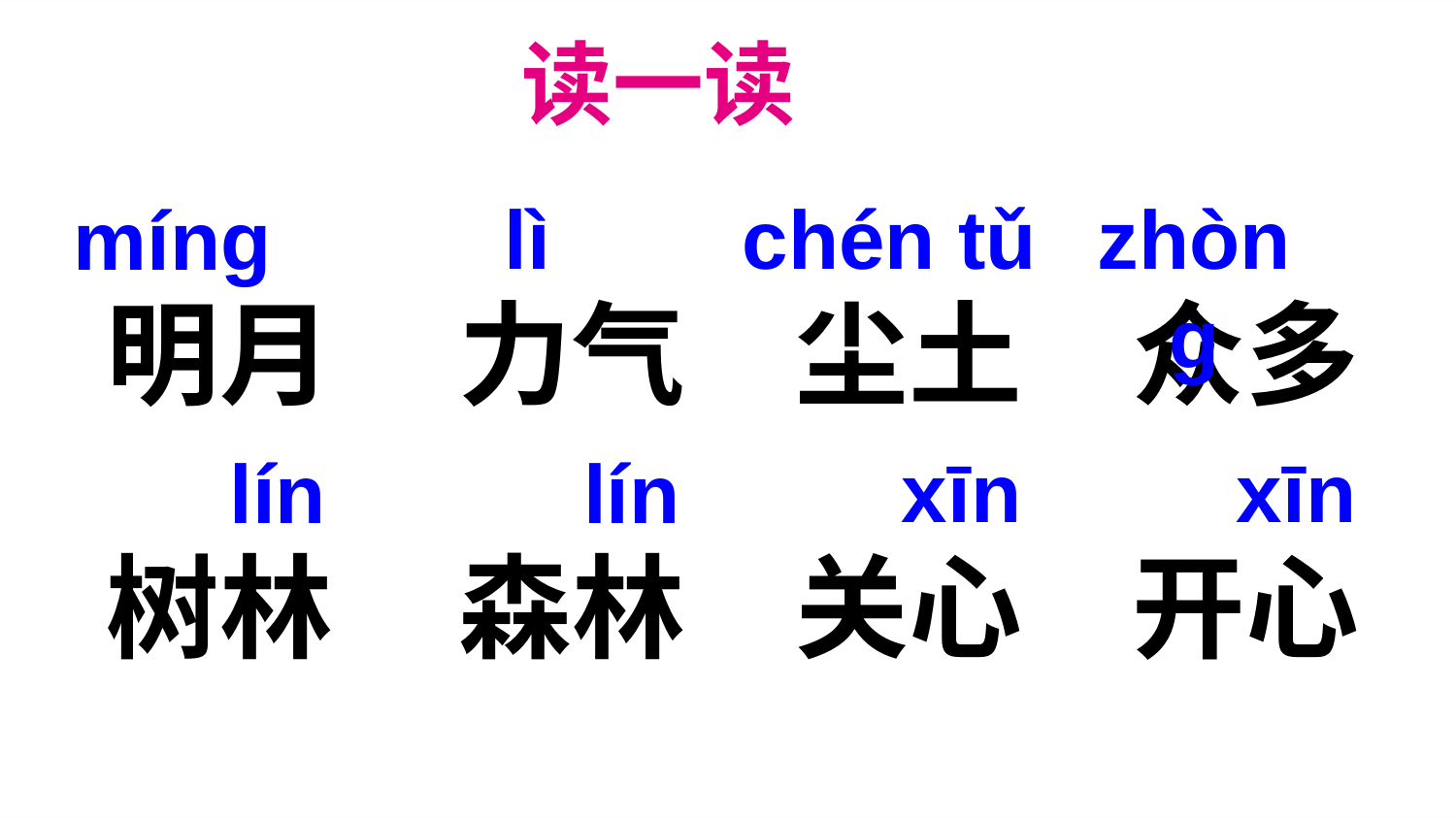

读一读
lì
chén tǔ
zhònɡ
mínɡ
明月
力气
尘土
众多
xīn
xīn
lín
lín
树林
森林
关心
开心